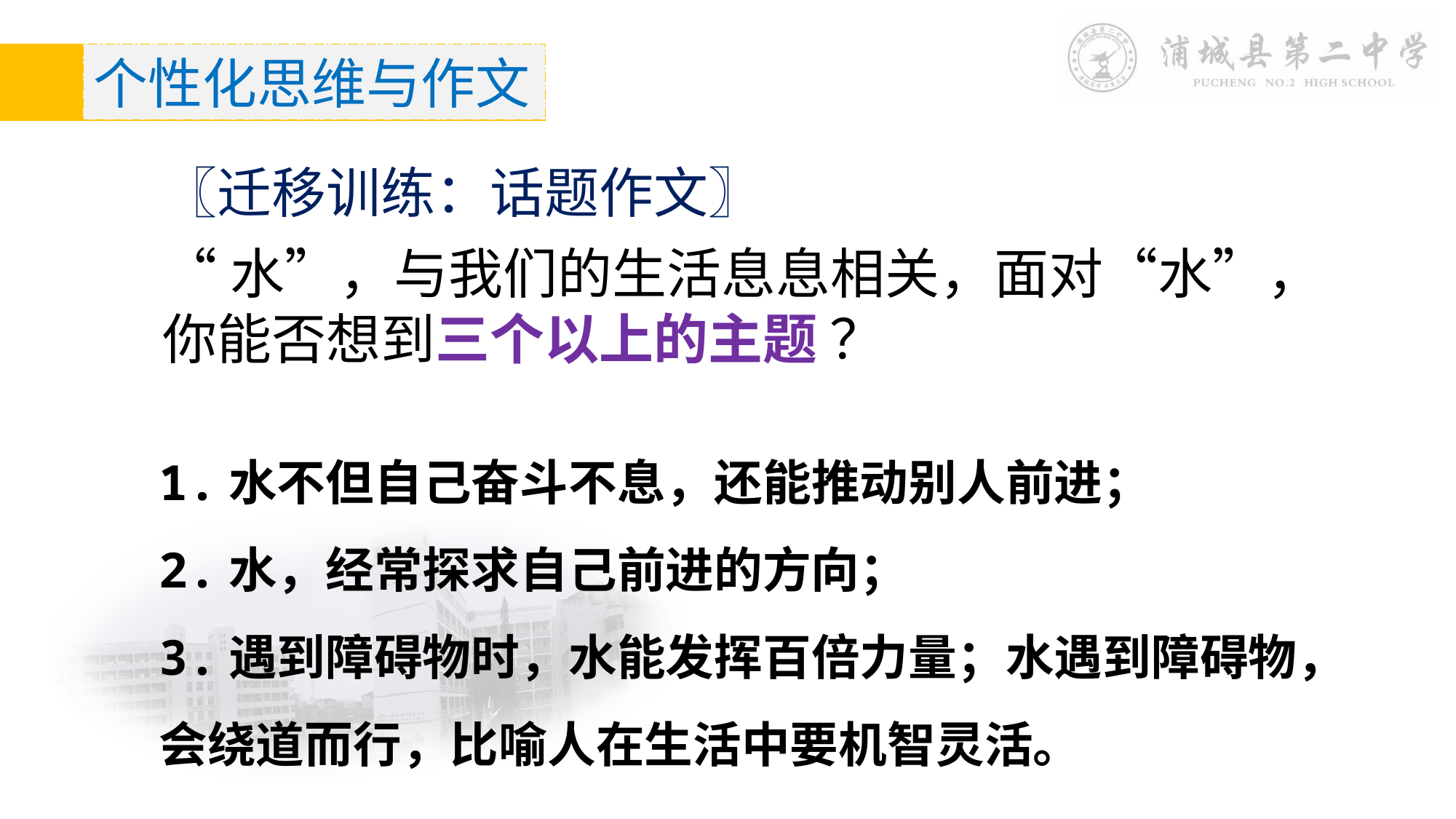

个性化思维与作文

〖迁移训练：话题作文〗
“水”，与我们的生活息息相关，面对“水”，你能否想到三个以上的主题 ？

1.水不但自己奋斗不息，还能推动别人前进；
2.水，经常探求自己前进的方向；
3.遇到障碍物时，水能发挥百倍力量；水遇到障碍物，会绕道而行，比喻人在生活中要机智灵活。